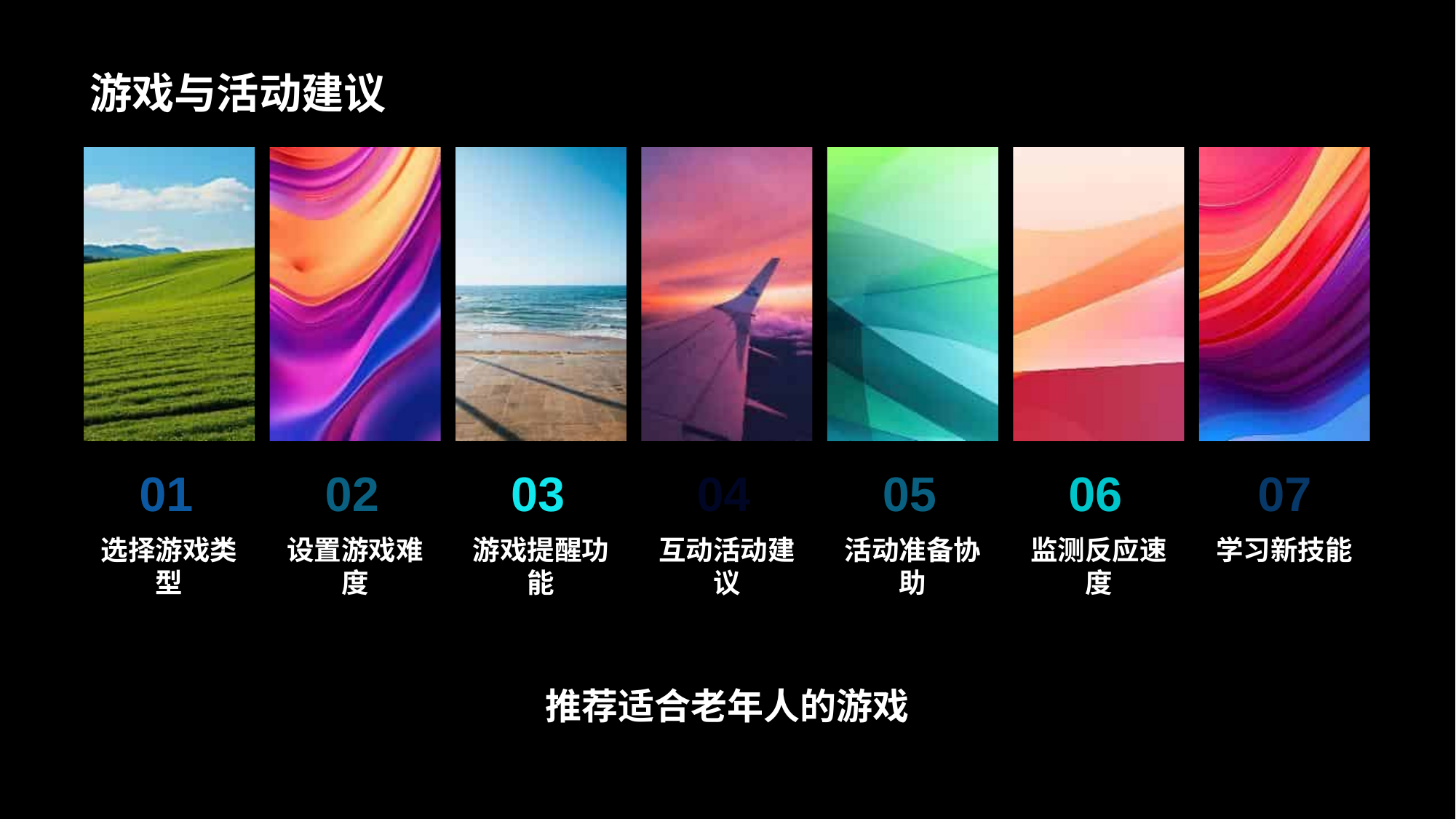

# 游戏与活动建议

01
选择游戏类型

02
设置游戏难度

03
游戏提醒功能

04
互动活动建议

05
活动准备协助

06
监测反应速度

07
学习新技能
推荐适合老年人的游戏